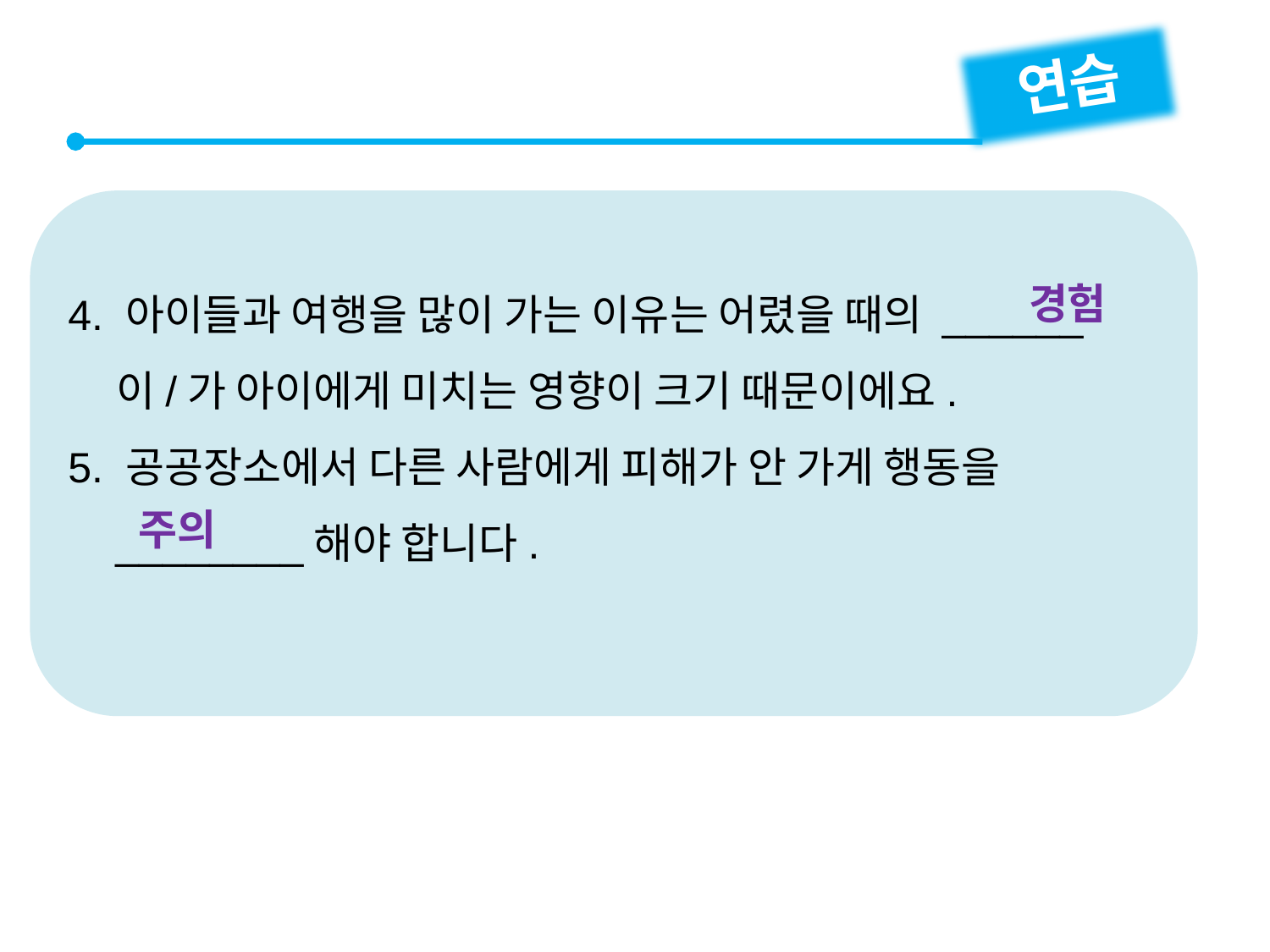

연습
4. 아이들과 여행을 많이 가는 이유는 어렸을 때의 ______
    이/가 아이에게 미치는 영향이 크기 때문이에요.
5. 공공장소에서 다른 사람에게 피해가 안 가게 행동을
    ________해야 합니다.

경험
주의